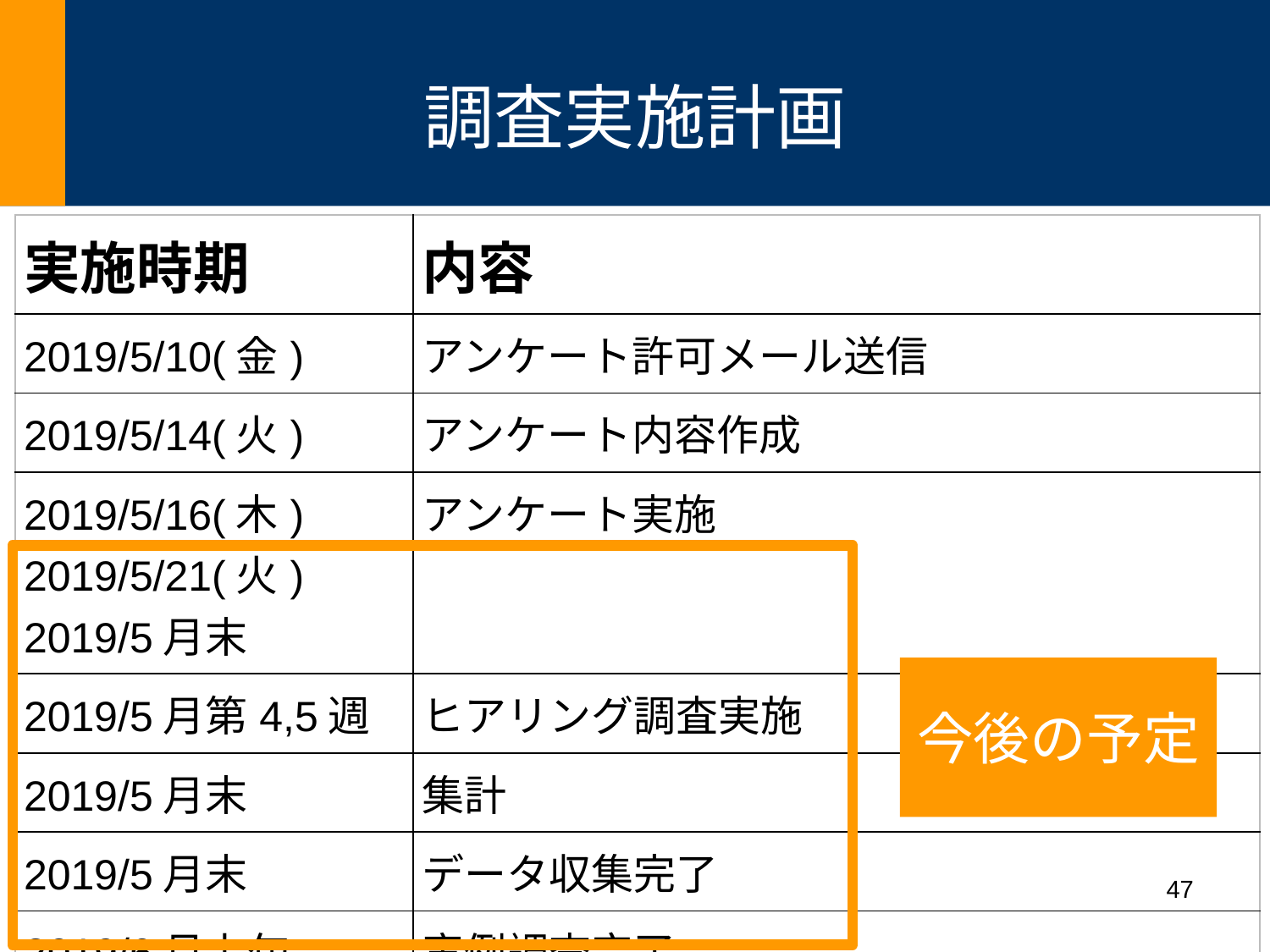

# 調査実施計画
| 実施時期 | 内容 |
| --- | --- |
| 2019/5/10(金) | アンケート許可メール送信 |
| 2019/5/14(火) | アンケート内容作成 |
| 2019/5/16(木) 2019/5/21(火) 2019/5月末 | アンケート実施 |
| 2019/5月第4,5週 | ヒアリング調査実施 |
| 2019/5月末 | 集計 |
| 2019/5月末 | データ収集完了 |
| 2019/6月上旬 | 実例調査完了 |
| 2019/6/11(火)～ | 分析・まとめ |

今後の予定
47